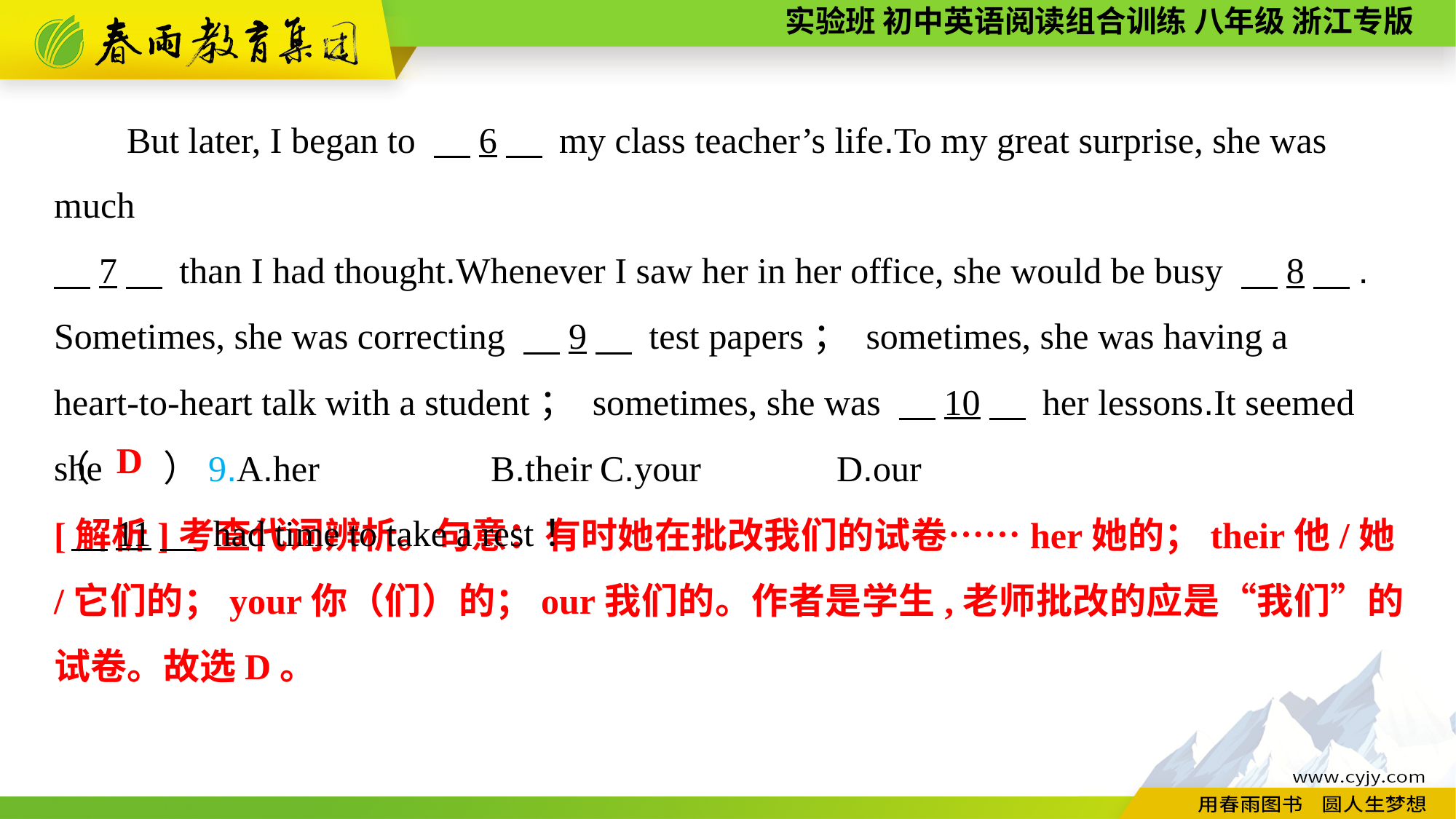

But later, I began to 　6　 my class teacher’s life.To my great surprise, she was much
　7　 than I had thought.Whenever I saw her in her office, she would be busy 　8　.
Sometimes, she was correcting 　9　 test papers； sometimes, she was having a
heart-to-heart talk with a student； sometimes, she was 　10　 her lessons.It seemed she
 　11　 had time to take a rest！
（　　）9.A.her		B.their	C.your		  D.our
D
[解析]考查代词辨析。句意：有时她在批改我们的试卷……her她的；their他/她/它们的；your你（们）的；our我们的。作者是学生,老师批改的应是“我们”的试卷。故选D。